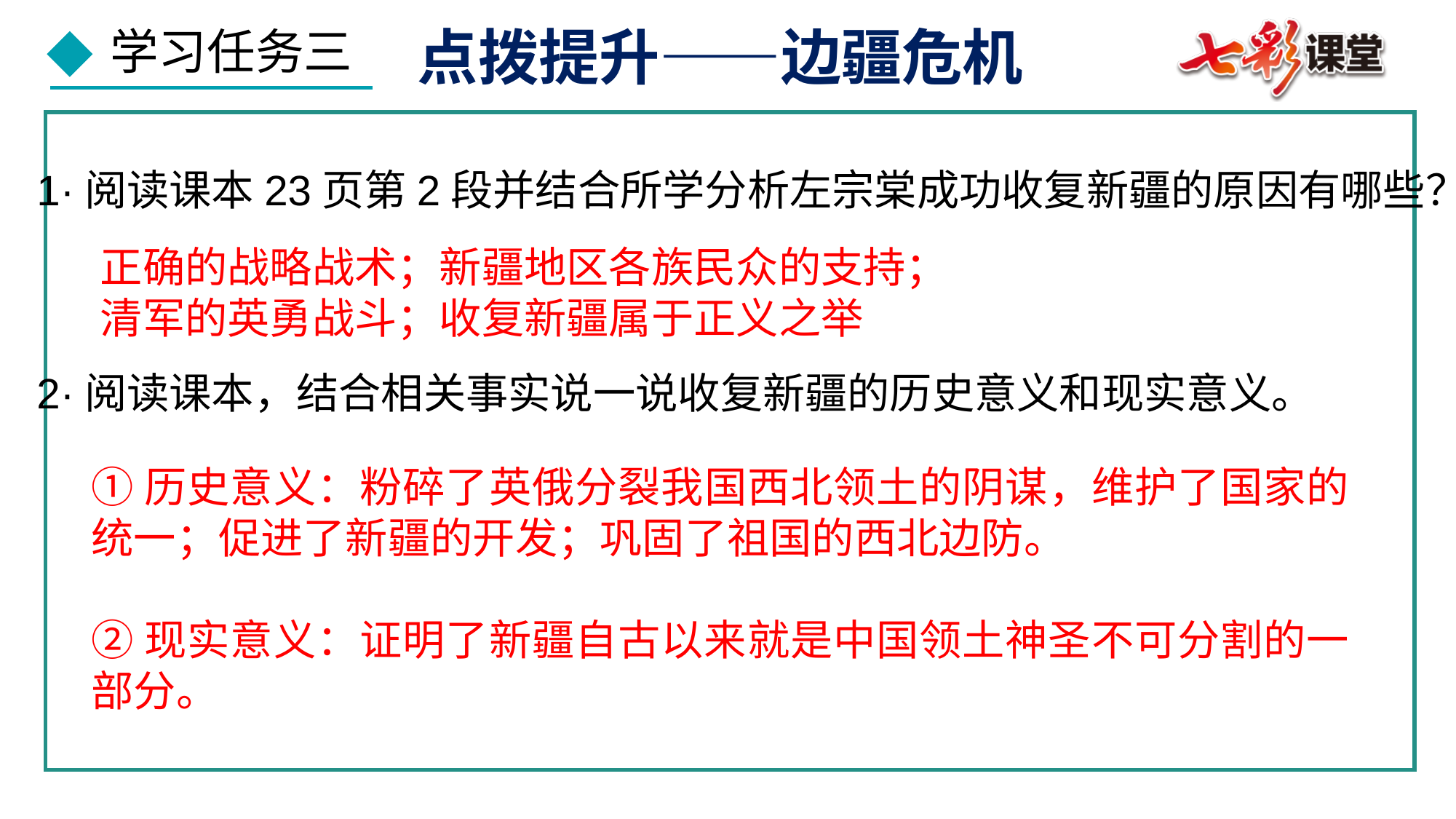

点拨提升——边疆危机
1·阅读课本23页第2段并结合所学分析左宗棠成功收复新疆的原因有哪些？

2·阅读课本，结合相关事实说一说收复新疆的历史意义和现实意义。
正确的战略战术；新疆地区各族民众的支持；
清军的英勇战斗；收复新疆属于正义之举
①历史意义：粉碎了英俄分裂我国西北领土的阴谋，维护了国家的统一；促进了新疆的开发；巩固了祖国的西北边防。

②现实意义：证明了新疆自古以来就是中国领土神圣不可分割的一部分。